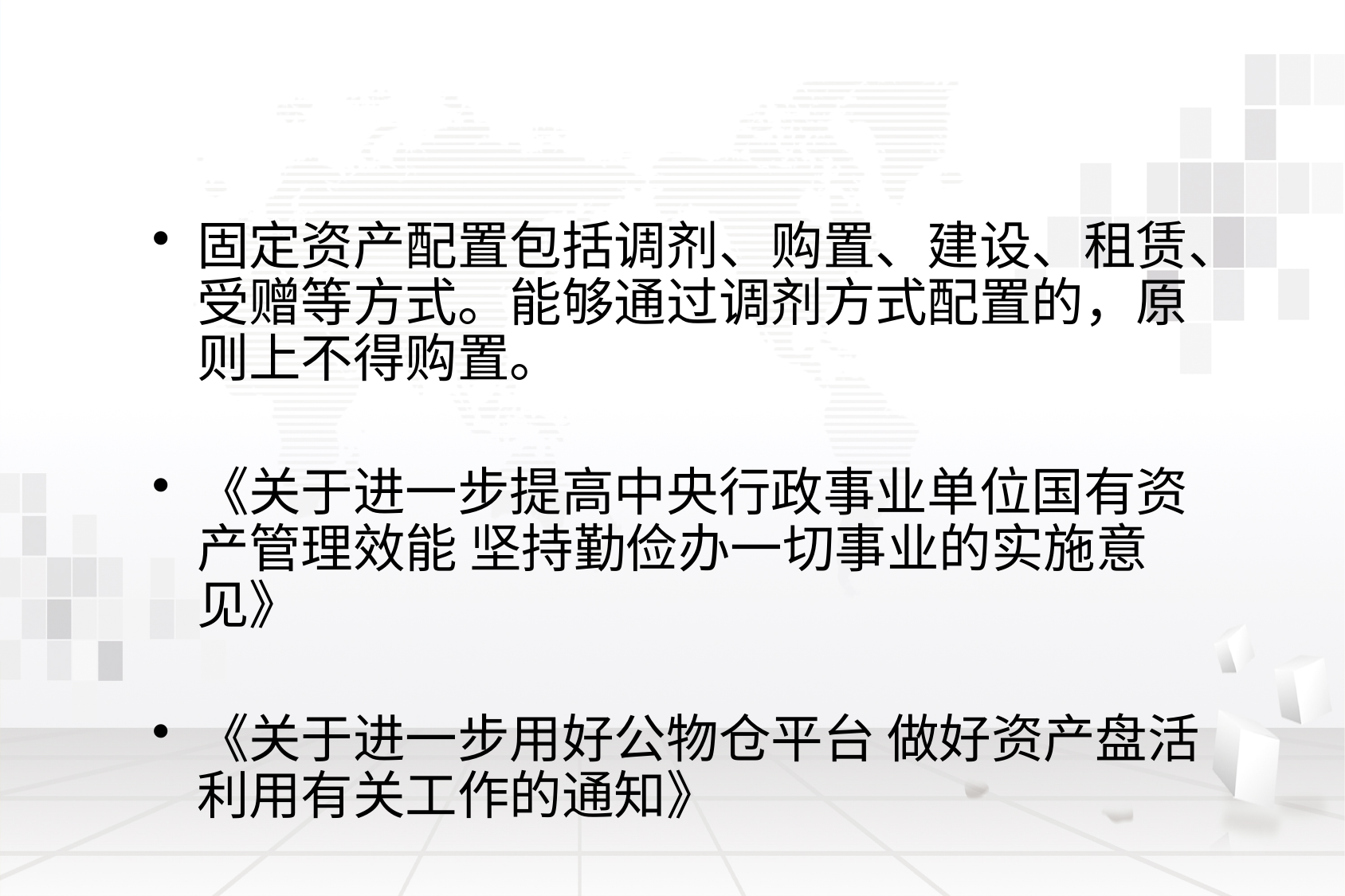

固定资产配置包括调剂、购置、建设、租赁、受赠等方式。能够通过调剂方式配置的，原则上不得购置。

《关于进一步提高中央行政事业单位国有资产管理效能 坚持勤俭办一切事业的实施意见》

《关于进一步用好公物仓平台 做好资产盘活利用有关工作的通知》